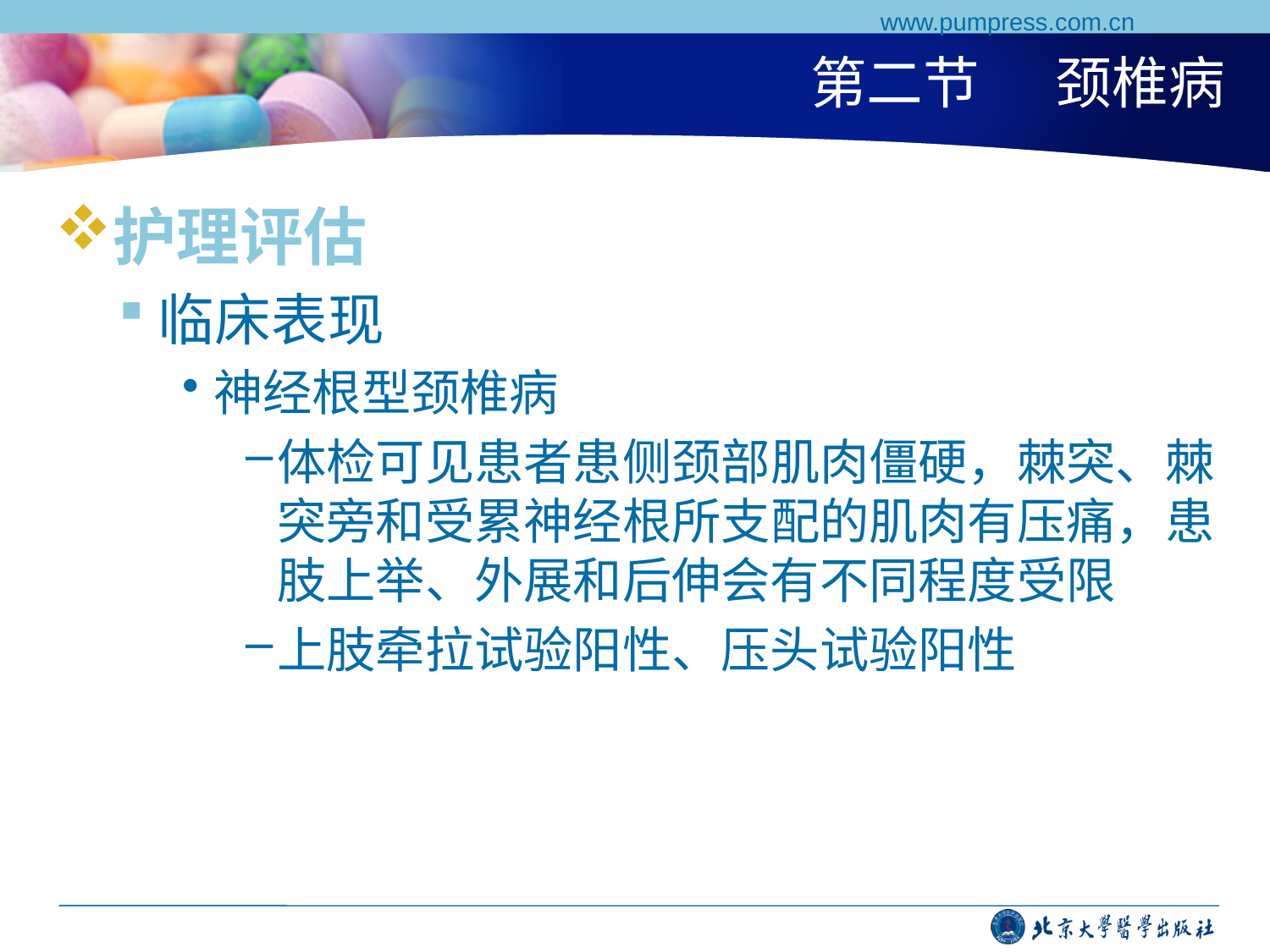

www.pumpress.com.cn
# 第二节      颈椎病
护理评估
临床表现
神经根型颈椎病
体检可见患者患侧颈部肌肉僵硬，棘突、棘突旁和受累神经根所支配的肌肉有压痛，患肢上举、外展和后伸会有不同程度受限
上肢牵拉试验阳性、压头试验阳性